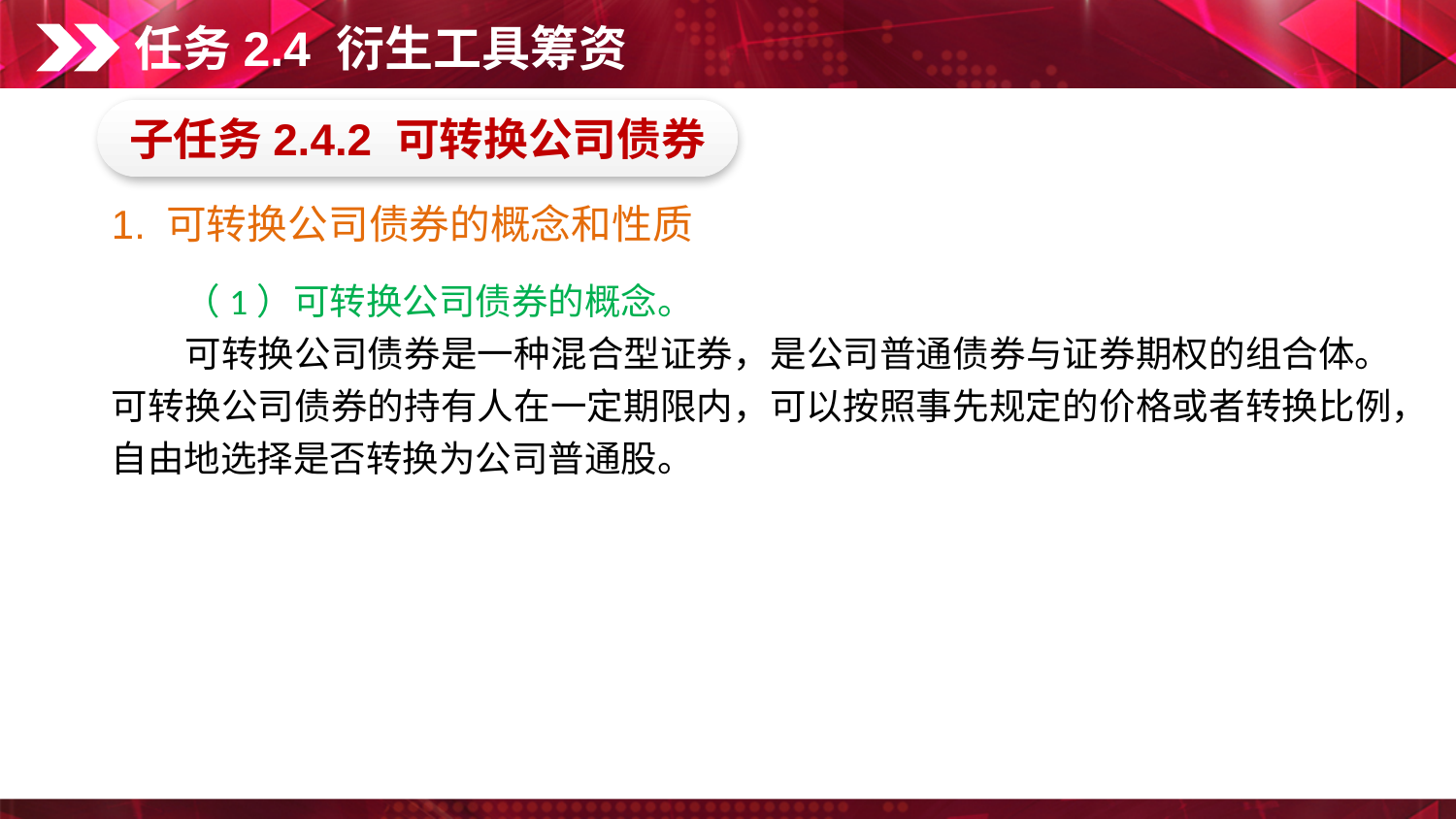

任务2.4 衍生工具筹资

子任务2.4.2 可转换公司债券
1. 可转换公司债券的概念和性质
　　（1）可转换公司债券的概念。
　　可转换公司债券是一种混合型证券，是公司普通债券与证券期权的组合体。可转换公司债券的持有人在一定期限内，可以按照事先规定的价格或者转换比例，自由地选择是否转换为公司普通股。